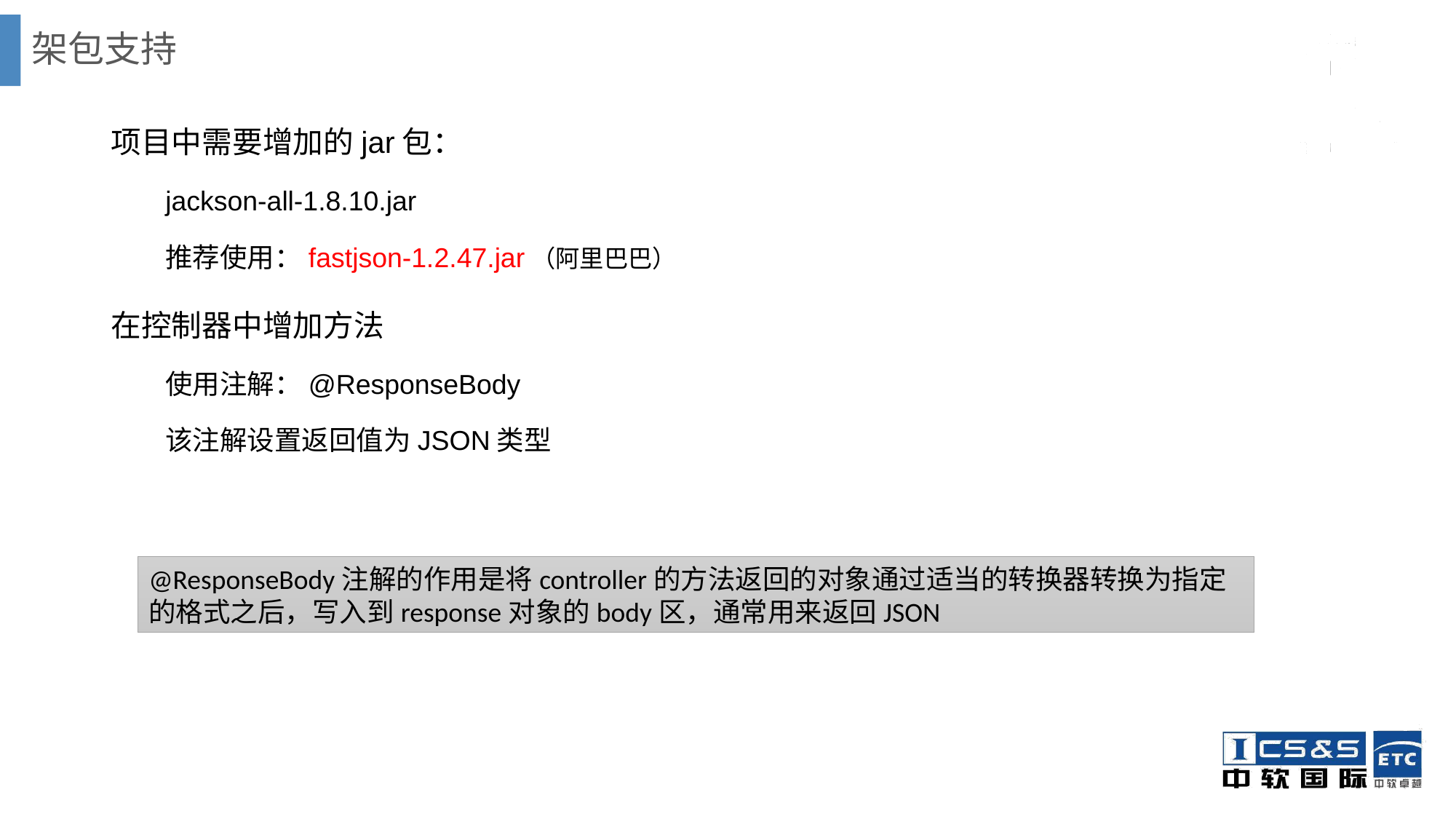

# 架包支持
项目中需要增加的jar包：
jackson-all-1.8.10.jar
推荐使用：fastjson-1.2.47.jar（阿里巴巴）
在控制器中增加方法
使用注解：@ResponseBody
该注解设置返回值为JSON类型
@ResponseBody注解的作用是将controller的方法返回的对象通过适当的转换器转换为指定的格式之后，写入到response对象的body区，通常用来返回JSON